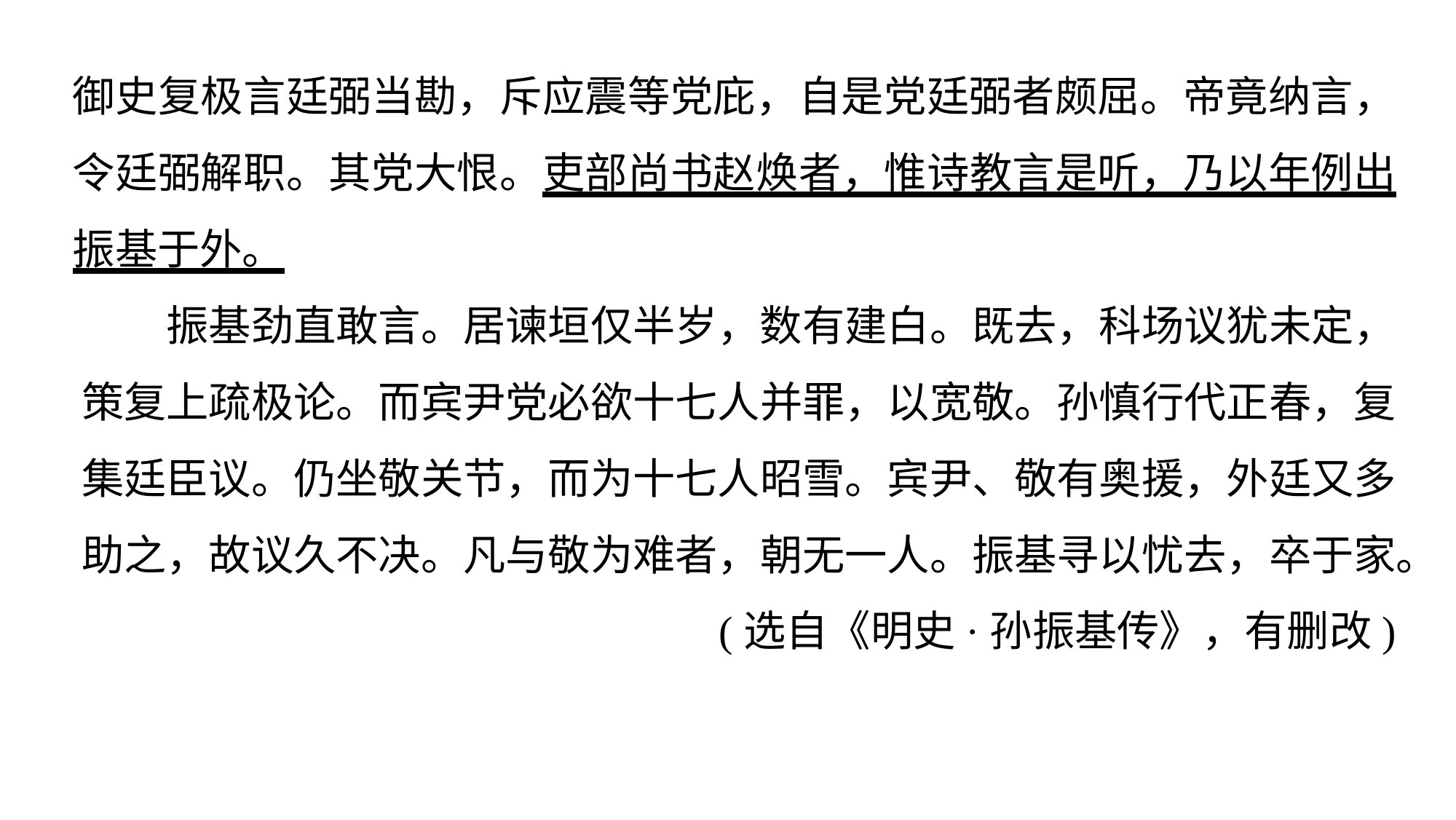

御史复极言廷弼当勘，斥应震等党庇，自是党廷弼者颇屈。帝竟纳言，令廷弼解职。其党大恨。吏部尚书赵焕者，惟诗教言是听，乃以年例出振基于外。
振基劲直敢言。居谏垣仅半岁，数有建白。既去，科场议犹未定，策复上疏极论。而宾尹党必欲十七人并罪，以宽敬。孙慎行代正春，复集廷臣议。仍坐敬关节，而为十七人昭雪。宾尹、敬有奥援，外廷又多助之，故议久不决。凡与敬为难者，朝无一人。振基寻以忧去，卒于家。(选自《明史·孙振基传》，有删改)